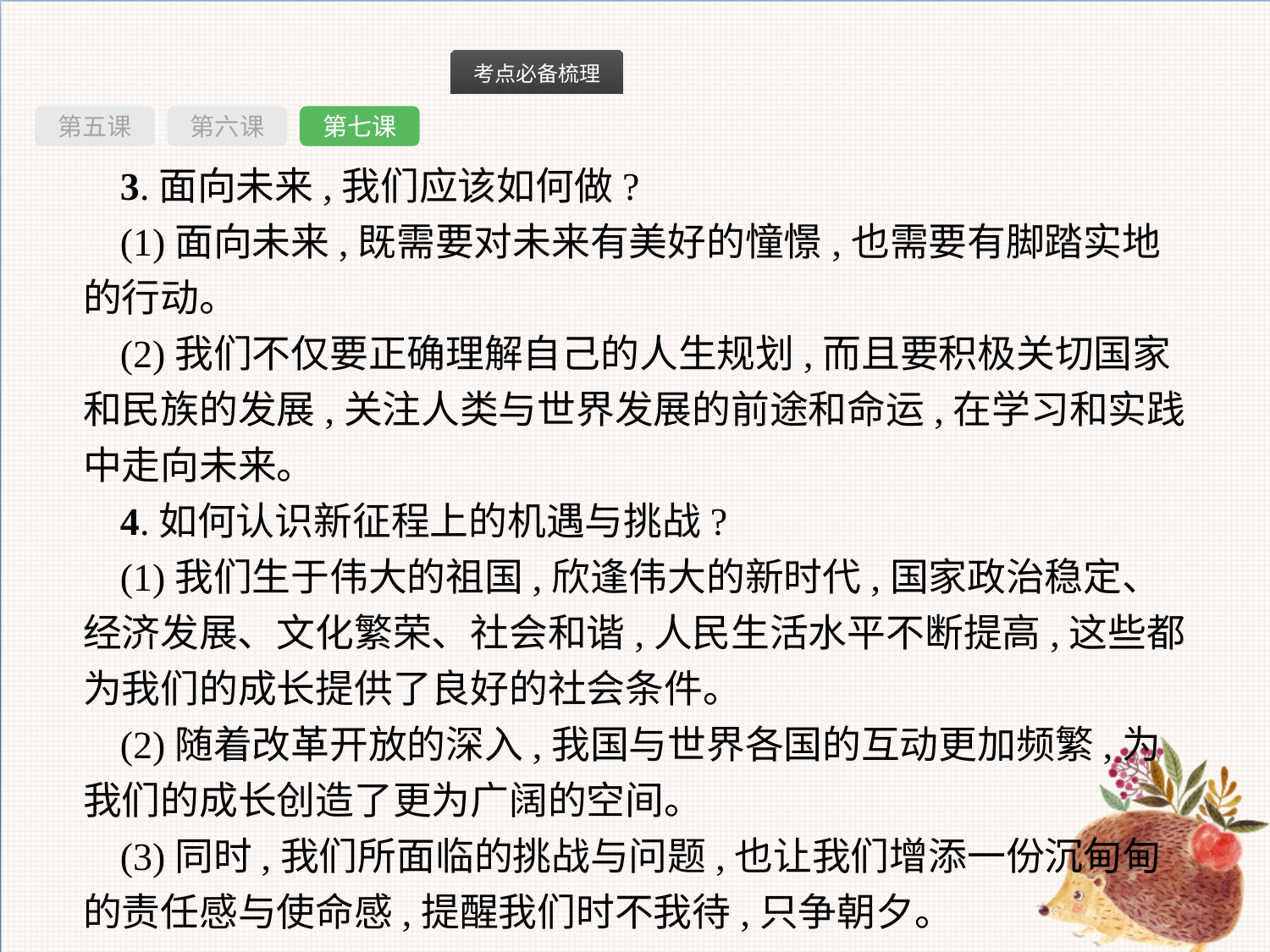

第五课
第六课
第七课
3.面向未来,我们应该如何做?
(1)面向未来,既需要对未来有美好的憧憬,也需要有脚踏实地的行动。
(2)我们不仅要正确理解自己的人生规划,而且要积极关切国家和民族的发展,关注人类与世界发展的前途和命运,在学习和实践中走向未来。
4.如何认识新征程上的机遇与挑战?
(1)我们生于伟大的祖国,欣逢伟大的新时代,国家政治稳定、经济发展、文化繁荣、社会和谐,人民生活水平不断提高,这些都为我们的成长提供了良好的社会条件。
(2)随着改革开放的深入,我国与世界各国的互动更加频繁,为我们的成长创造了更为广阔的空间。
(3)同时,我们所面临的挑战与问题,也让我们增添一份沉甸甸的责任感与使命感,提醒我们时不我待,只争朝夕。